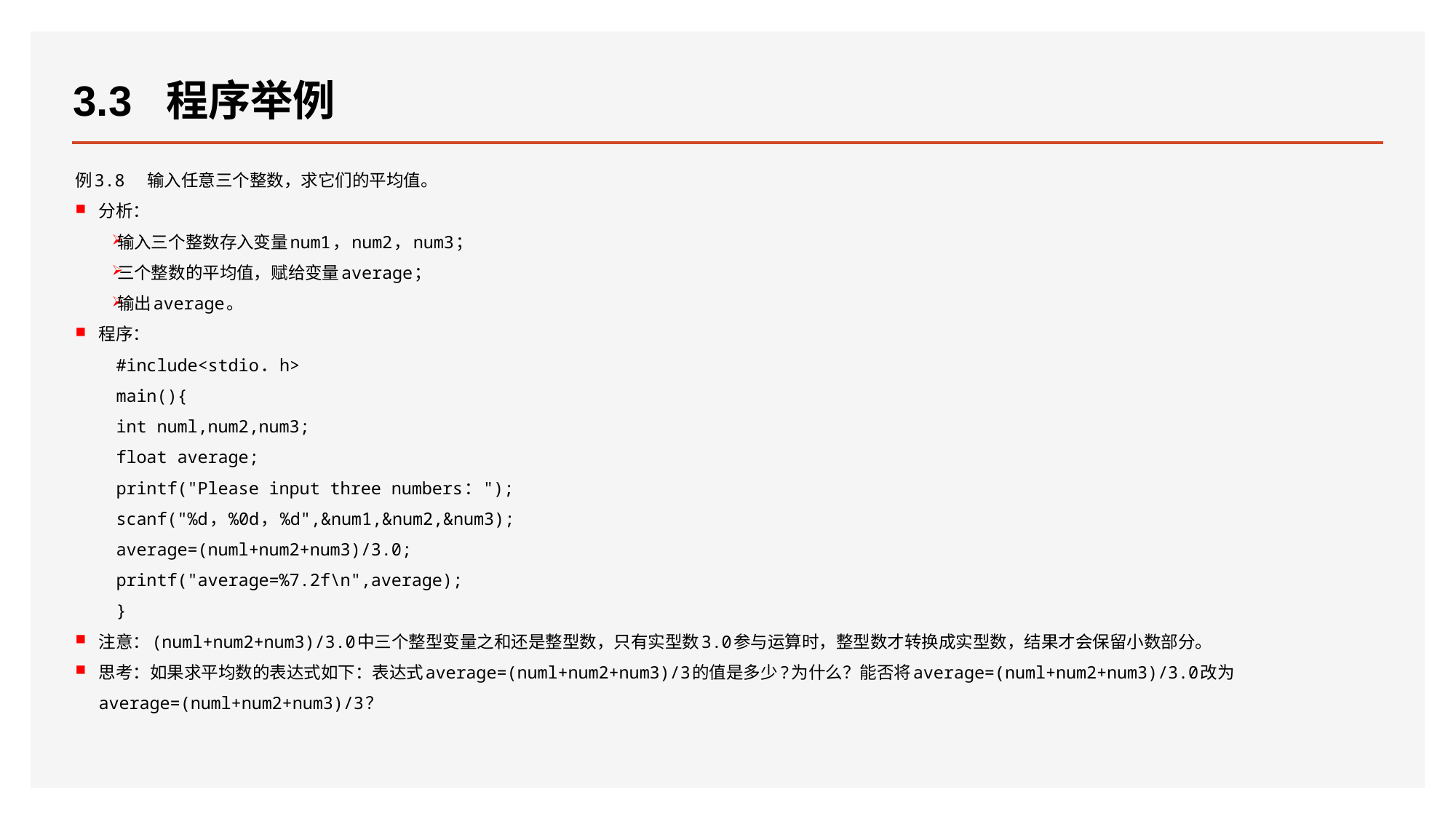

# 3.3  程序举例
例3.8  输入任意三个整数，求它们的平均值。
分析：
输入三个整数存入变量num1，num2，num3；
三个整数的平均值，赋给变量average；
输出average。
程序：
    #include<stdio．h>
    main(){
    int numl,num2,num3;
    float average;
    printf("Please input three numbers：");
    scanf("%d，%0d，%d",&num1,&num2,&num3);
    average=(numl+num2+num3)/3.0;
    printf("average=%7.2f\n",average);
    }
注意：(numl+num2+num3)/3.0中三个整型变量之和还是整型数，只有实型数3.0参与运算时，整型数才转换成实型数，结果才会保留小数部分。
思考：如果求平均数的表达式如下：表达式average=(numl+num2+num3)/3的值是多少?为什么？能否将average=(numl+num2+num3)/3.0改为average=(numl+num2+num3)/3？